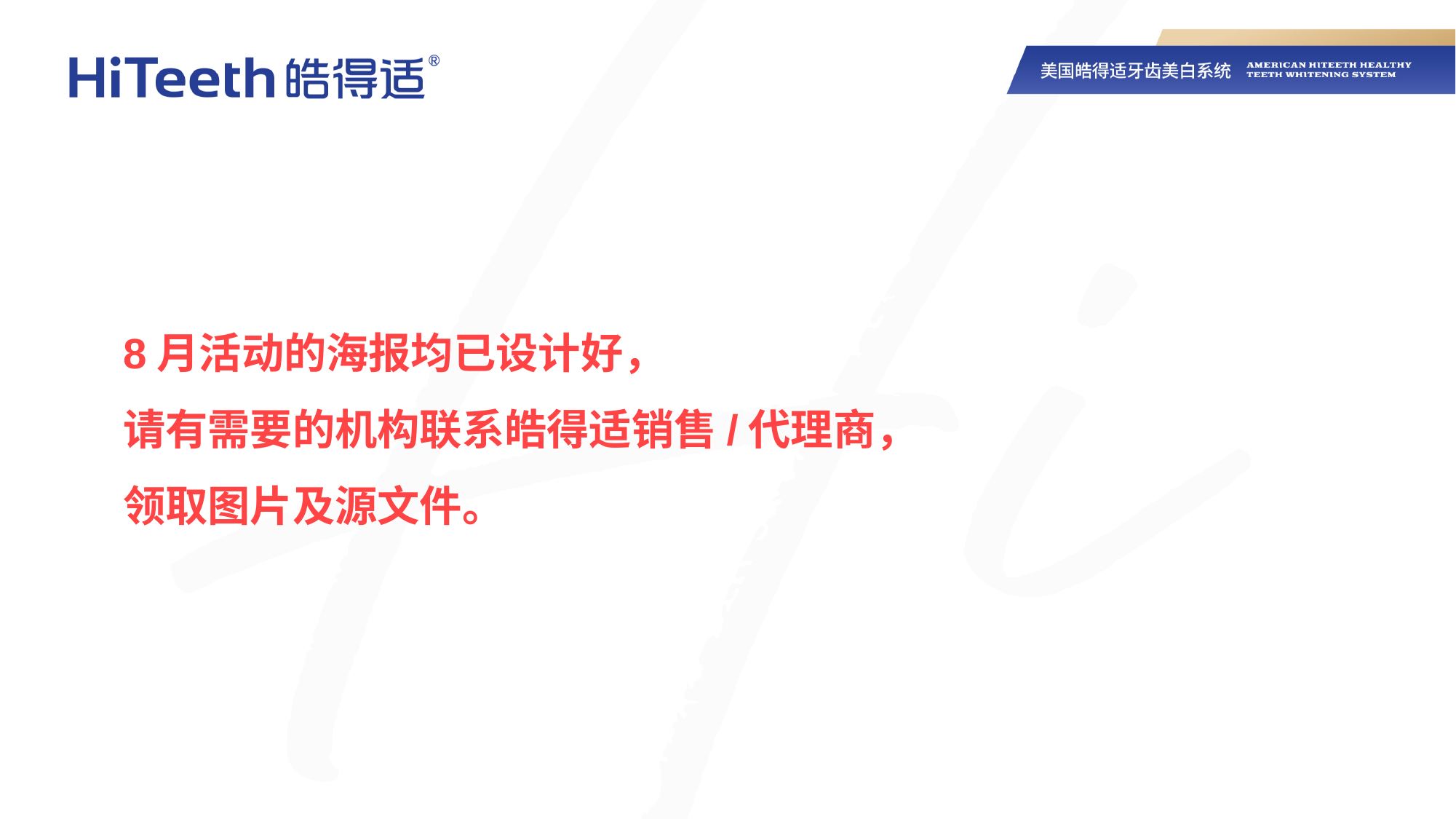

8月活动的海报均已设计好，
请有需要的机构联系皓得适销售/代理商，
领取图片及源文件。